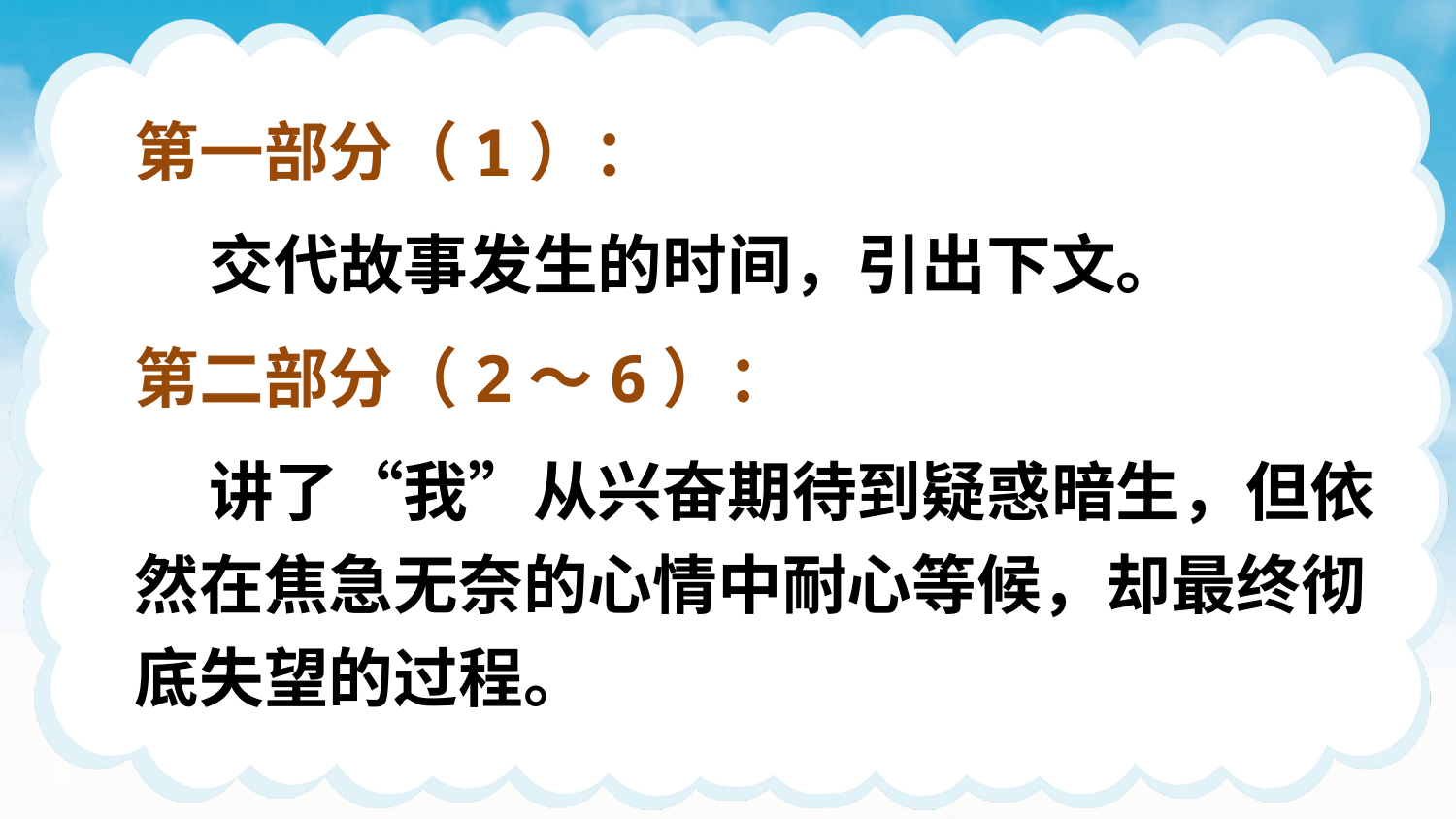

第一部分（1）：
    交代故事发生的时间，引出下文。
第二部分（2～6）：
    讲了“我”从兴奋期待到疑惑暗生，但依然在焦急无奈的心情中耐心等候，却最终彻底失望的过程。